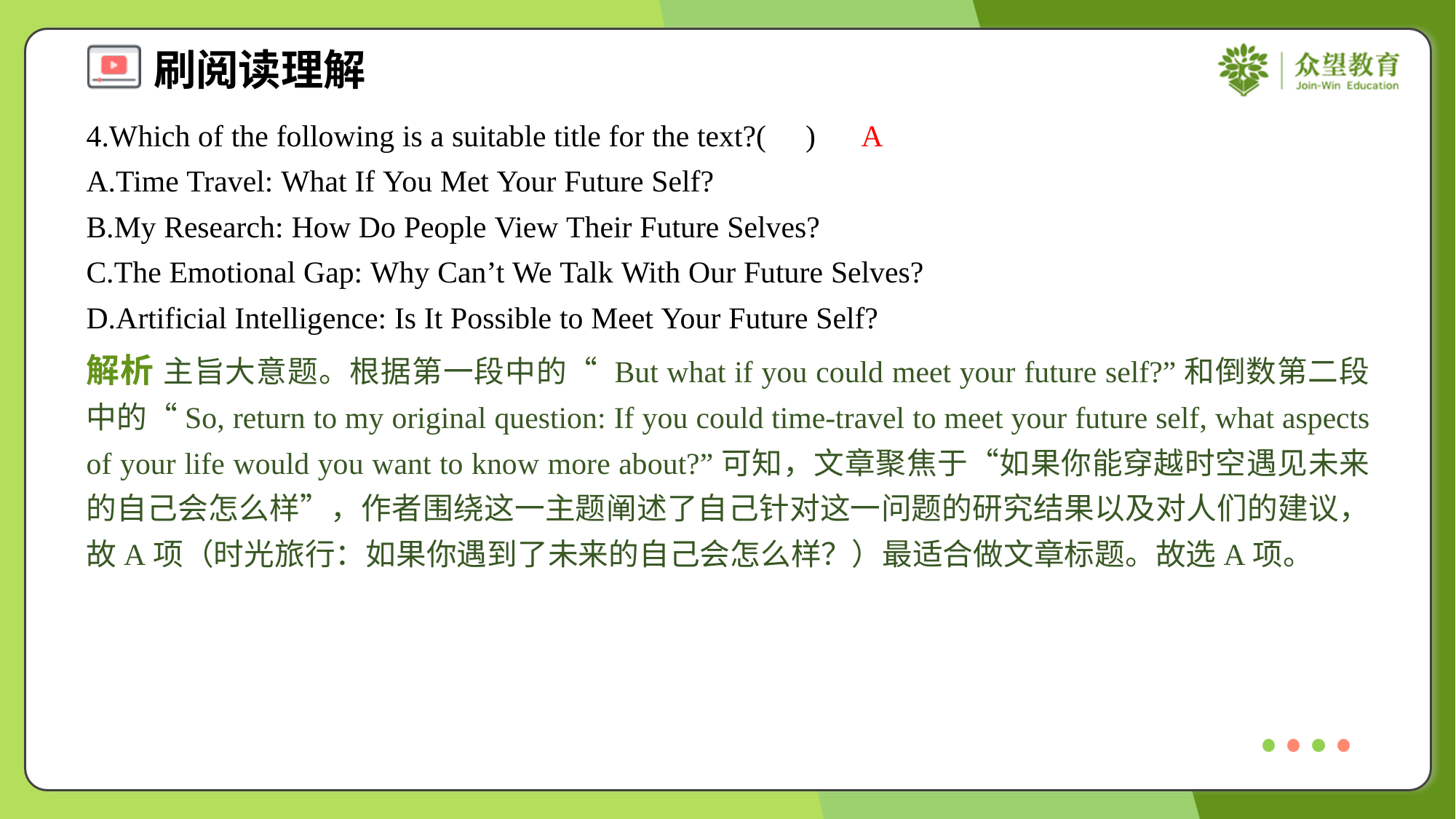

4.Which of the following is a suitable title for the text?(     )
A
A.Time Travel: What If You Met Your Future Self?
B.My Research: How Do People View Their Future Selves?
C.The Emotional Gap: Why Can’t We Talk With Our Future Selves?
D.Artificial Intelligence: Is It Possible to Meet Your Future Self?
解析 主旨大意题。根据第一段中的“ But what if you could meet your future self?”和倒数第二段中的“So, return to my original question: If you could time-travel to meet your future self, what aspects of your life would you want to know more about?”可知，文章聚焦于“如果你能穿越时空遇见未来的自己会怎么样”，作者围绕这一主题阐述了自己针对这一问题的研究结果以及对人们的建议，故A项（时光旅行：如果你遇到了未来的自己会怎么样？）最适合做文章标题。故选A项。